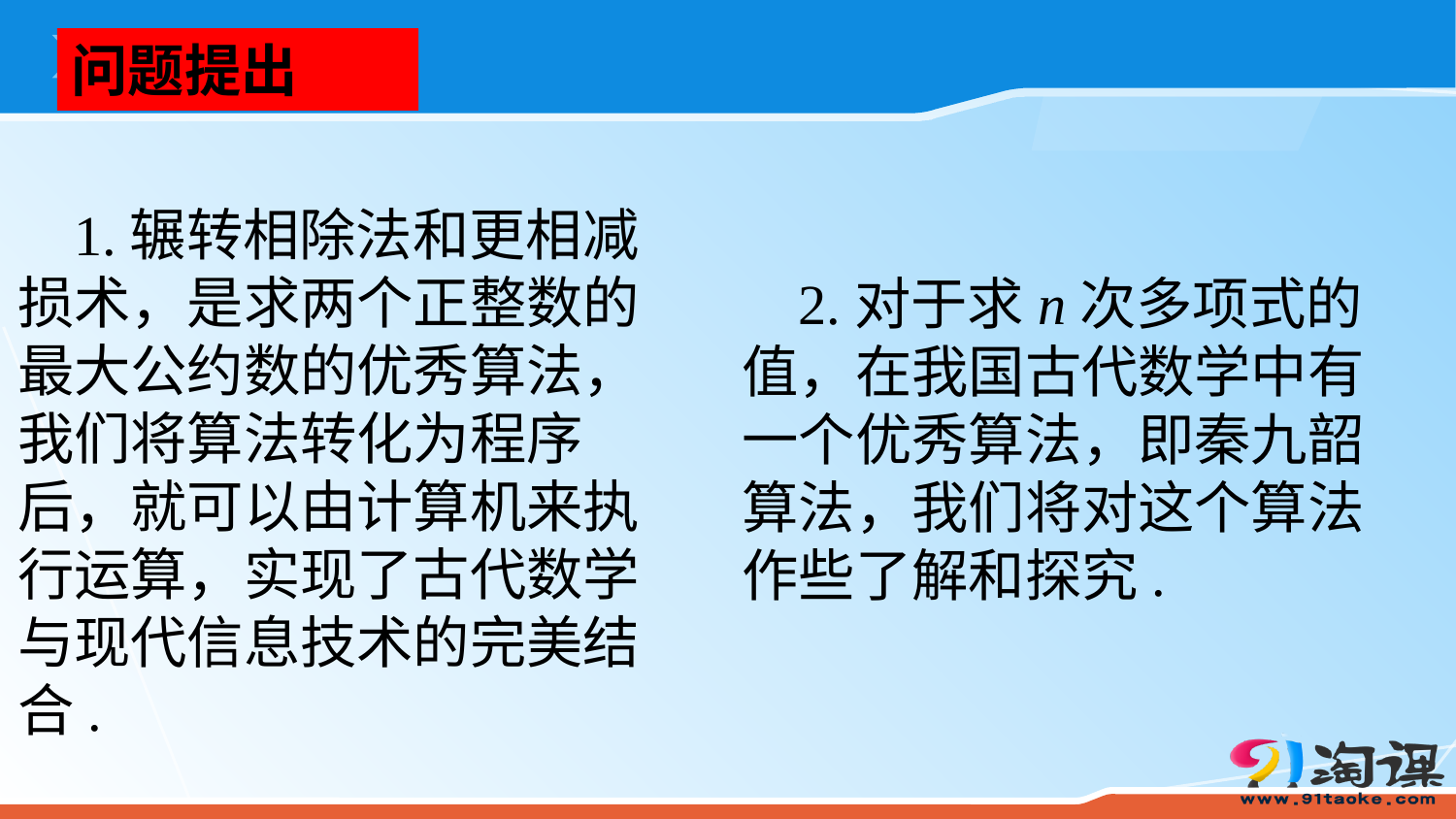

问题提出
    1.辗转相除法和更相减损术，是求两个正整数的最大公约数的优秀算法，我们将算法转化为程序后，就可以由计算机来执行运算，实现了古代数学与现代信息技术的完美结合.
    2.对于求n次多项式的值，在我国古代数学中有一个优秀算法，即秦九韶算法，我们将对这个算法作些了解和探究.